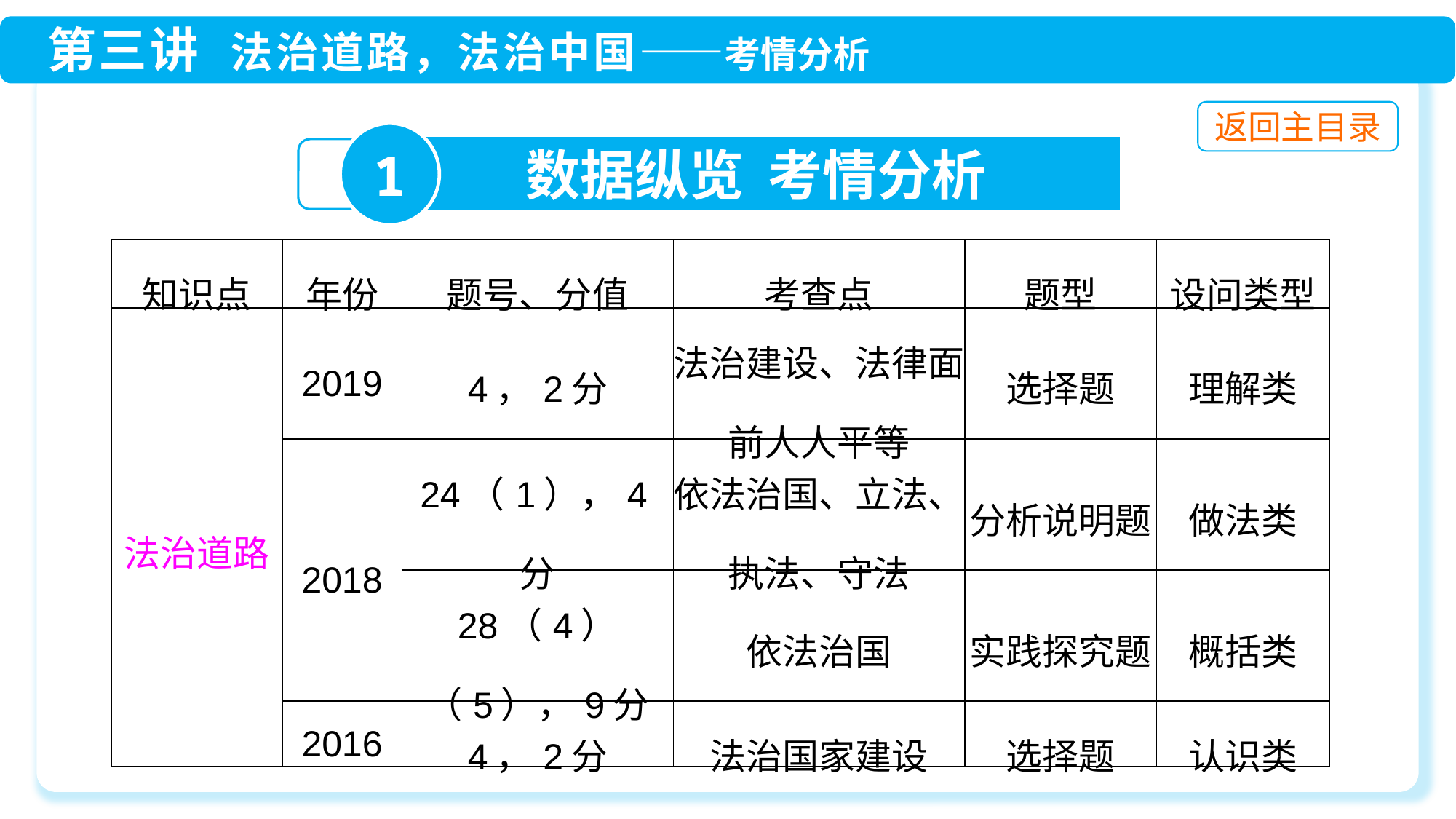

1
数据纵览  考情分析

| 知识点 | 年份 | 题号、分值 | 考查点 | 题型 | 设问类型 |
| --- | --- | --- | --- | --- | --- |
| 法治道路 | 2019 | 4，2分 | 法治建设、法律面前人人平等 | 选择题 | 理解类 |
|  | 2018 | 24（1），4分 | 依法治国、立法、执法、守法 | 分析说明题 | 做法类 |
|  |  | 28（4）（5），9分 | 依法治国 | 实践探究题 | 概括类 |
|  | 2016 | 4，2分 | 法治国家建设 | 选择题 | 认识类 |